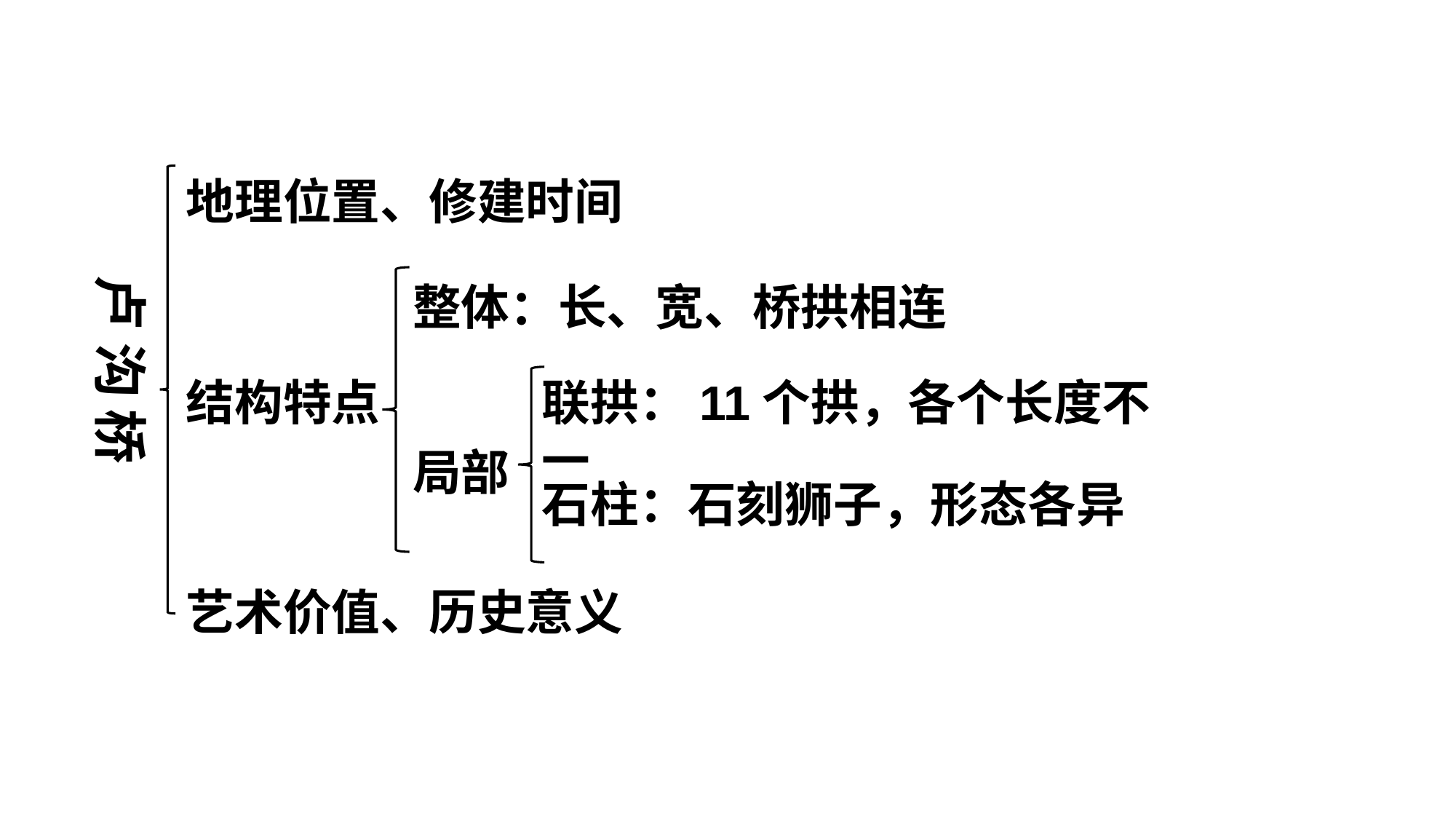

地理位置、修建时间
卢 沟 桥

整体：长、宽、桥拱相连
联拱：11个拱，各个长度不一
结构特点

局部
石柱：石刻狮子，形态各异
艺术价值、历史意义